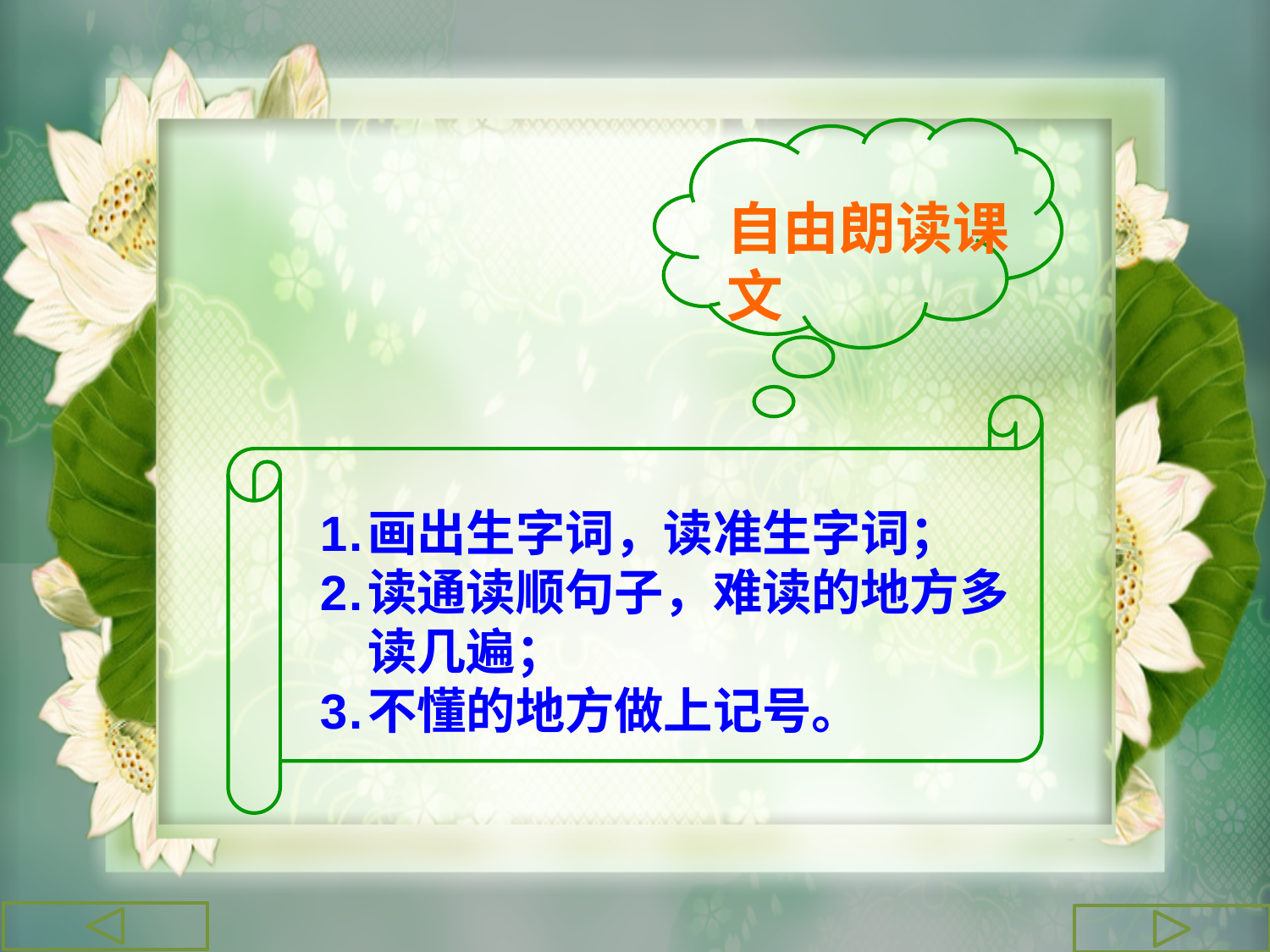

自由朗读课文
画出生字词，读准生字词；
读通读顺句子，难读的地方多读几遍；
不懂的地方做上记号。